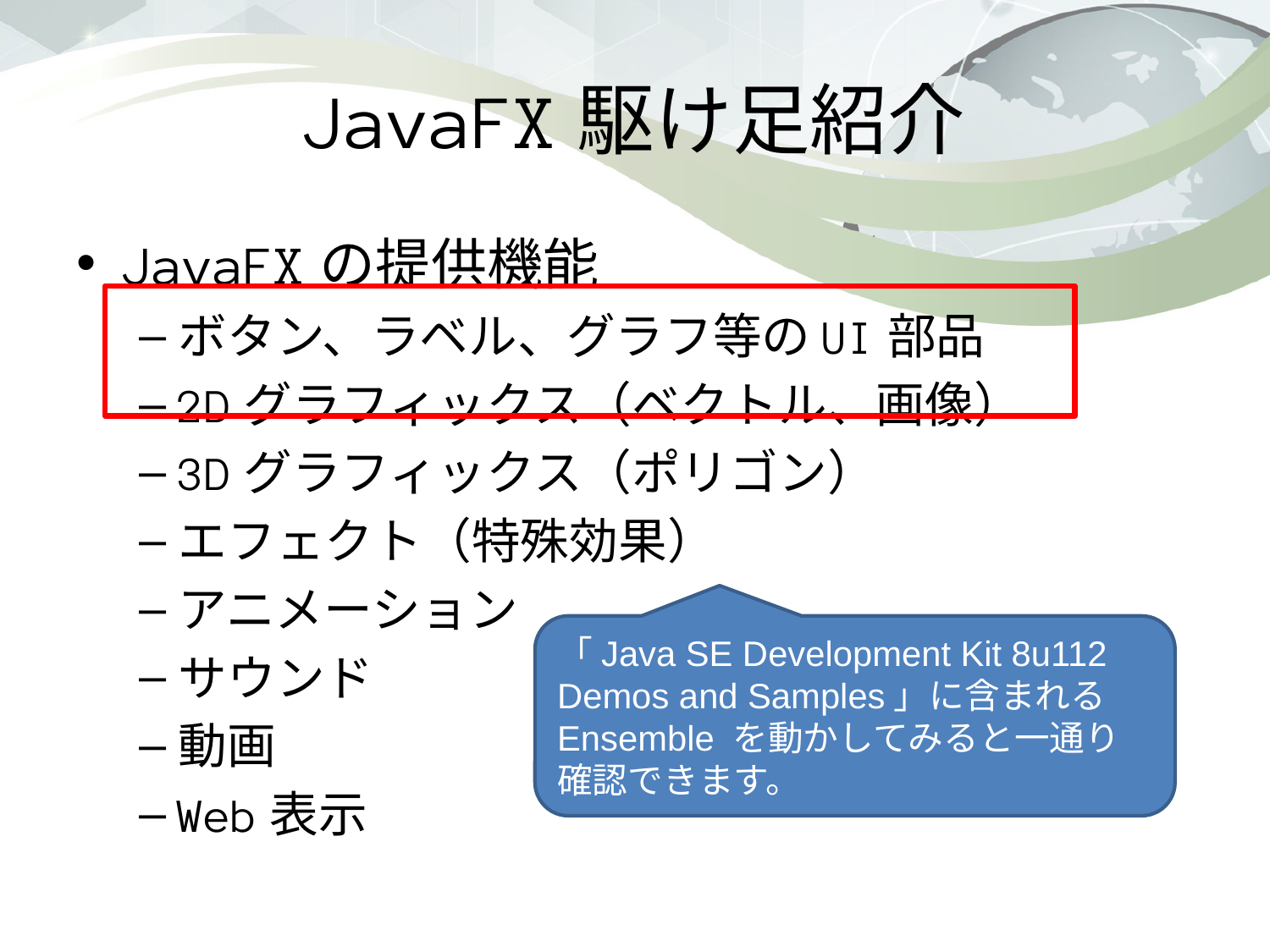

# JavaFX駆け足紹介
JavaFXの提供機能
ボタン、ラベル、グラフ等のUI部品
2Dグラフィックス（ベクトル、画像）
3Dグラフィックス（ポリゴン）
エフェクト（特殊効果）
アニメーション
サウンド
動画
Web表示

「Java SE Development Kit 8u112 Demos and Samples」に含まれる
Ensemble を動かしてみると一通り確認できます。